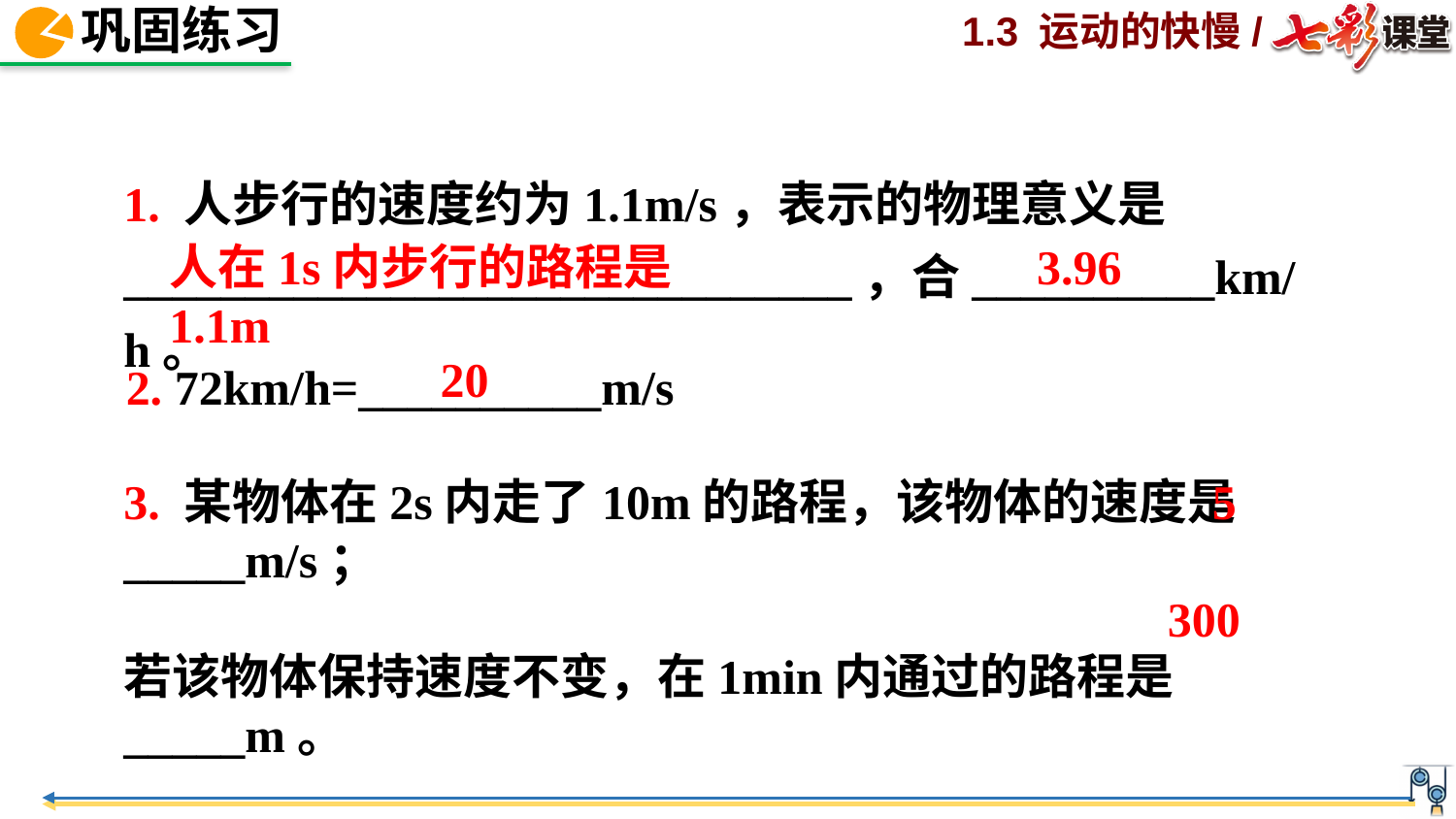

巩固练习
1. 人步行的速度约为1.1m/s，表示的物理意义是______________________________，合__________km/h。
人在1s内步行的路程是1.1m
3.96
2. 72km/h=__________m/s
20
3. 某物体在2s内走了10m的路程，该物体的速度是_____m/s；

若该物体保持速度不变，在1min内通过的路程是_____m。
5
300